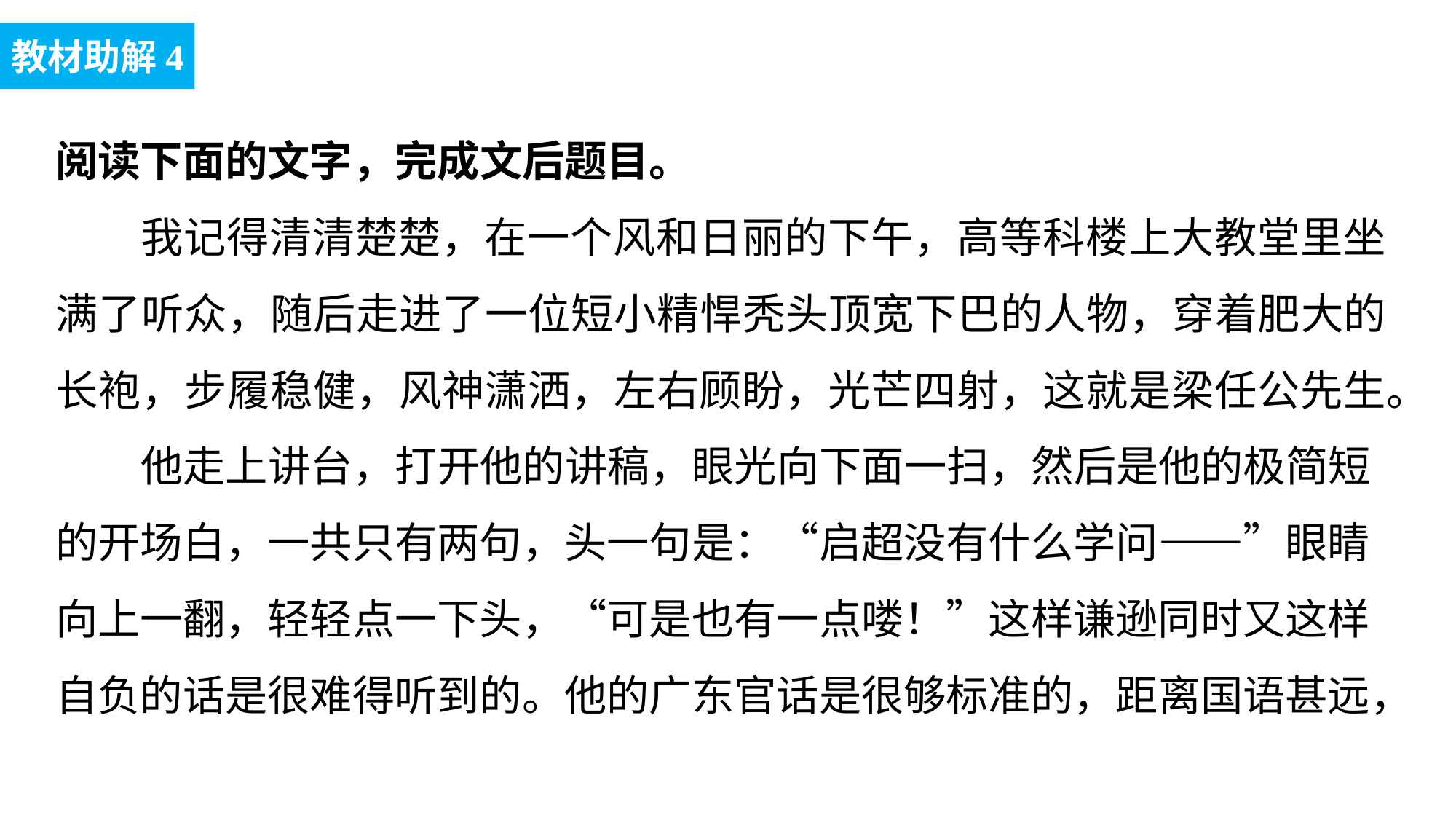

教材助解4
阅读下面的文字，完成文后题目。
我记得清清楚楚，在一个风和日丽的下午，高等科楼上大教堂里坐满了听众，随后走进了一位短小精悍秃头顶宽下巴的人物，穿着肥大的长袍，步履稳健，风神潇洒，左右顾盼，光芒四射，这就是梁任公先生。
他走上讲台，打开他的讲稿，眼光向下面一扫，然后是他的极简短的开场白，一共只有两句，头一句是：“启超没有什么学问——”眼睛向上一翻，轻轻点一下头，“可是也有一点喽！”这样谦逊同时又这样自负的话是很难得听到的。他的广东官话是很够标准的，距离国语甚远，